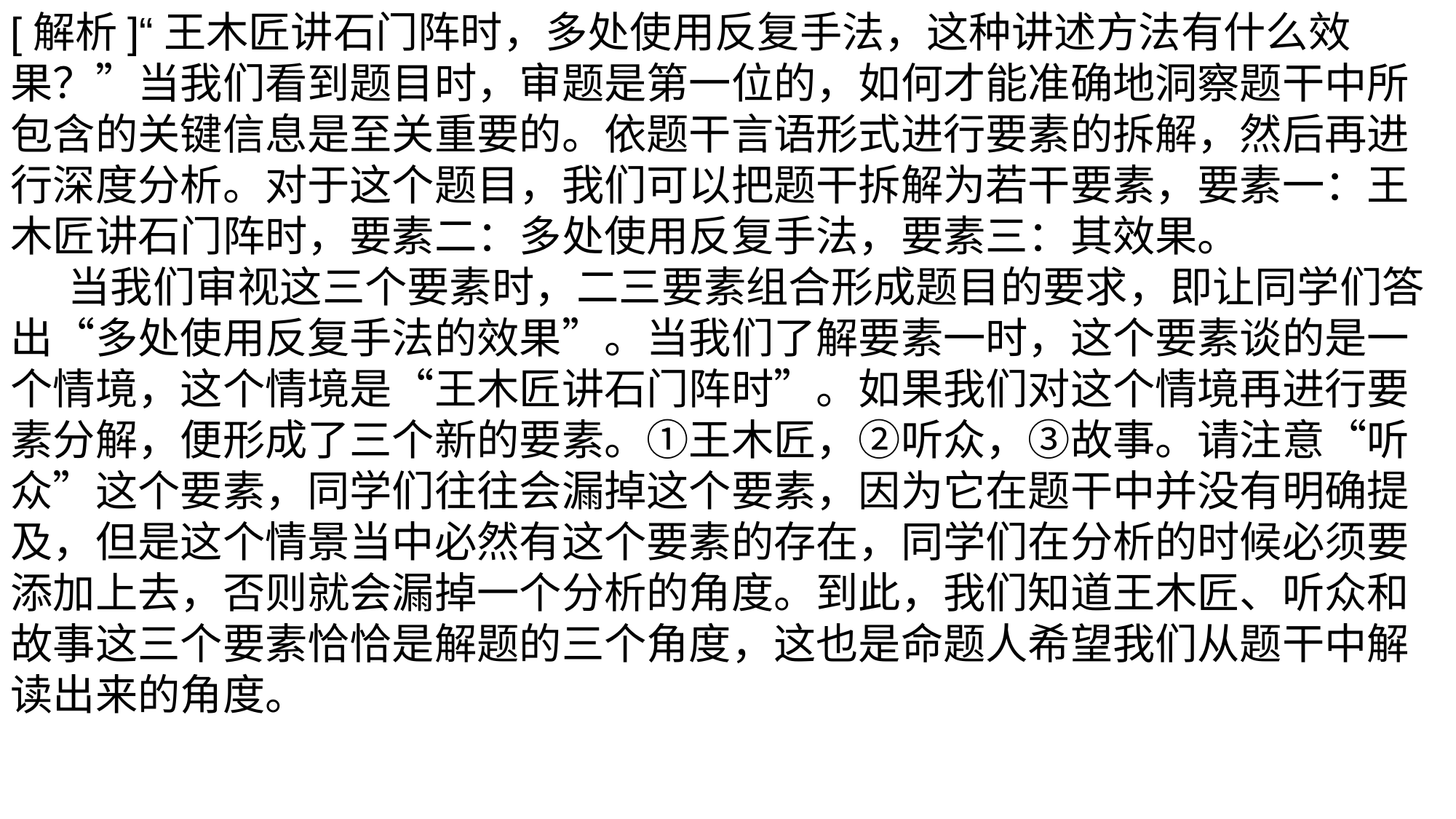

[解析]“王木匠讲石门阵时，多处使用反复手法，这种讲述方法有什么效果？”当我们看到题目时，审题是第一位的，如何才能准确地洞察题干中所包含的关键信息是至关重要的。依题干言语形式进行要素的拆解，然后再进行深度分析。对于这个题目，我们可以把题干拆解为若干要素，要素一：王木匠讲石门阵时，要素二：多处使用反复手法，要素三：其效果。
     当我们审视这三个要素时，二三要素组合形成题目的要求，即让同学们答出“多处使用反复手法的效果”。当我们了解要素一时，这个要素谈的是一个情境，这个情境是“王木匠讲石门阵时”。如果我们对这个情境再进行要素分解，便形成了三个新的要素。①王木匠，②听众，③故事。请注意“听众”这个要素，同学们往往会漏掉这个要素，因为它在题干中并没有明确提及，但是这个情景当中必然有这个要素的存在，同学们在分析的时候必须要添加上去，否则就会漏掉一个分析的角度。到此，我们知道王木匠、听众和故事这三个要素恰恰是解题的三个角度，这也是命题人希望我们从题干中解读出来的角度。